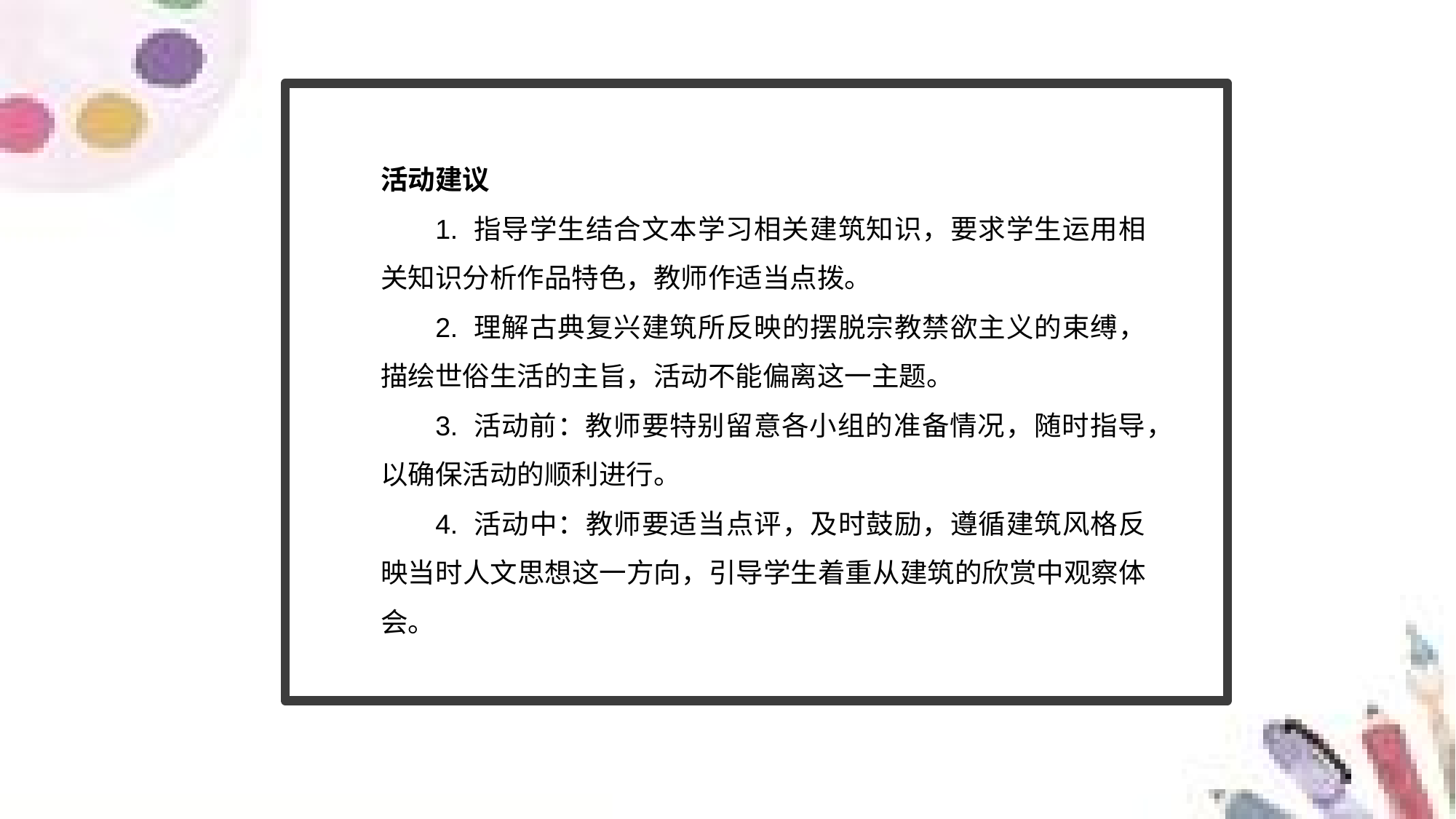

活动建议
1. 指导学生结合文本学习相关建筑知识，要求学生运用相关知识分析作品特色，教师作适当点拨。
2. 理解古典复兴建筑所反映的摆脱宗教禁欲主义的束缚，描绘世俗生活的主旨，活动不能偏离这一主题。
3. 活动前：教师要特别留意各小组的准备情况，随时指导，以确保活动的顺利进行。
4. 活动中：教师要适当点评，及时鼓励，遵循建筑风格反映当时人文思想这一方向，引导学生着重从建筑的欣赏中观察体会。
16